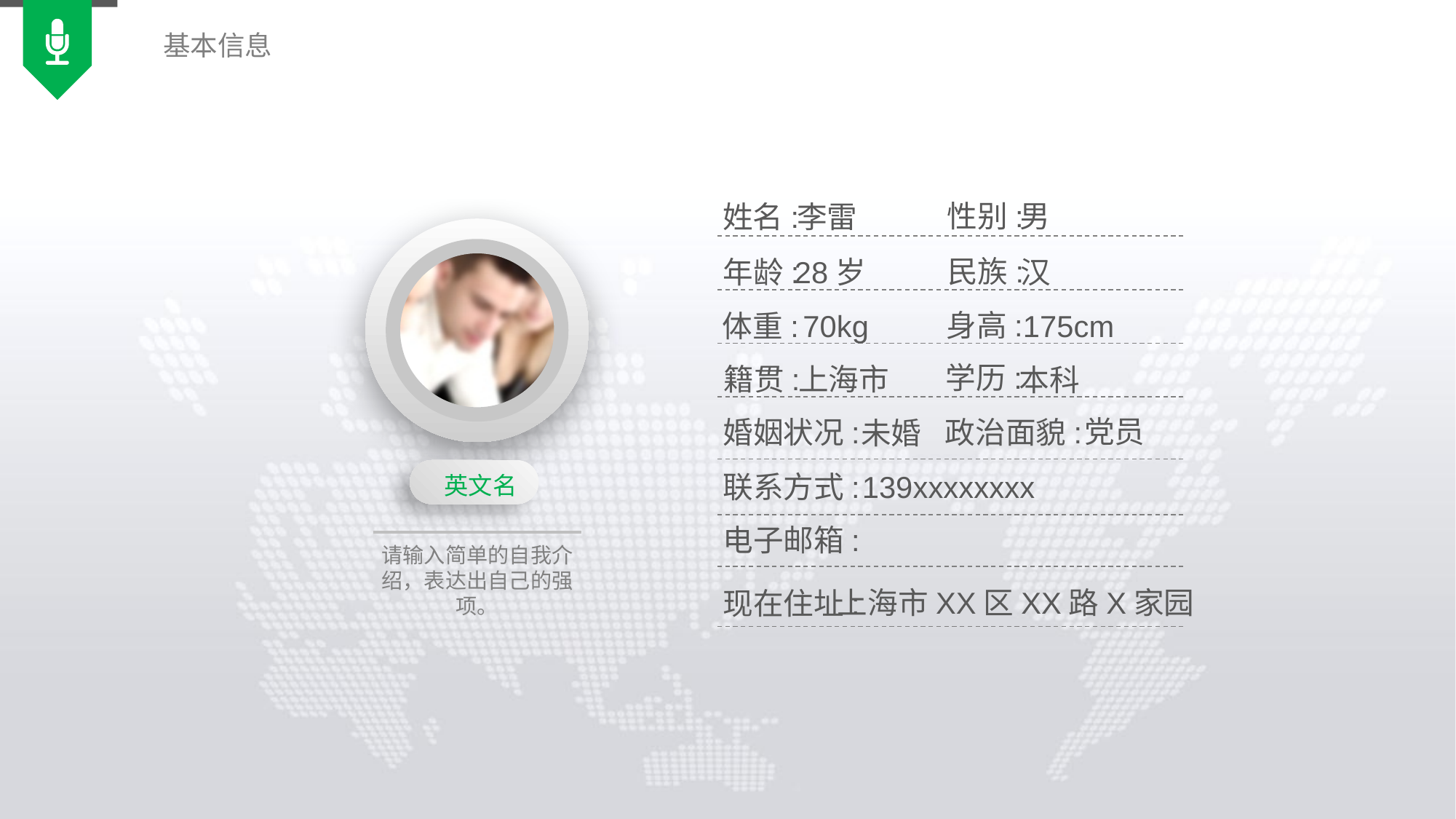

基本信息
性别:
男
姓名:
李雷

民族:
年龄:
28岁
汉
身高:
体重:
70kg
175cm
学历:
籍贯:
上海市
本科
党员
政治面貌:
婚姻状况:
未婚

139xxxxxxxx
联系方式:
英文名
电子邮箱:
请输入简单的自我介绍，表达出自己的强项。
上海市XX区XX路X家园
现在住址: